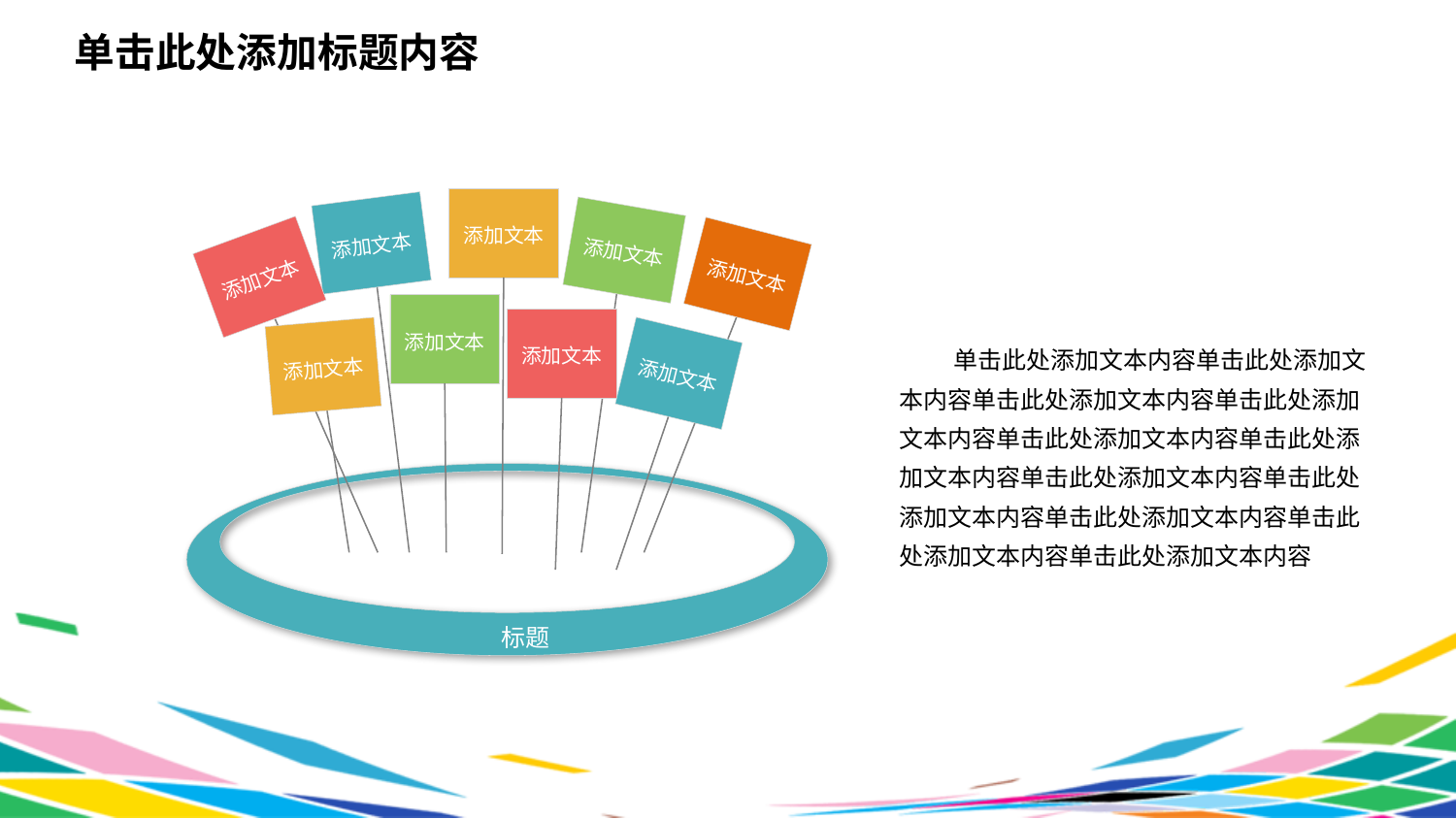

单击此处添加标题内容
添加文本
添加文本
添加文本
添加文本
添加文本
添加文本
添加文本
添加文本
添加文本
单击此处添加文本内容单击此处添加文本内容单击此处添加文本内容单击此处添加文本内容单击此处添加文本内容单击此处添加文本内容单击此处添加文本内容单击此处添加文本内容单击此处添加文本内容单击此处添加文本内容单击此处添加文本内容

标题